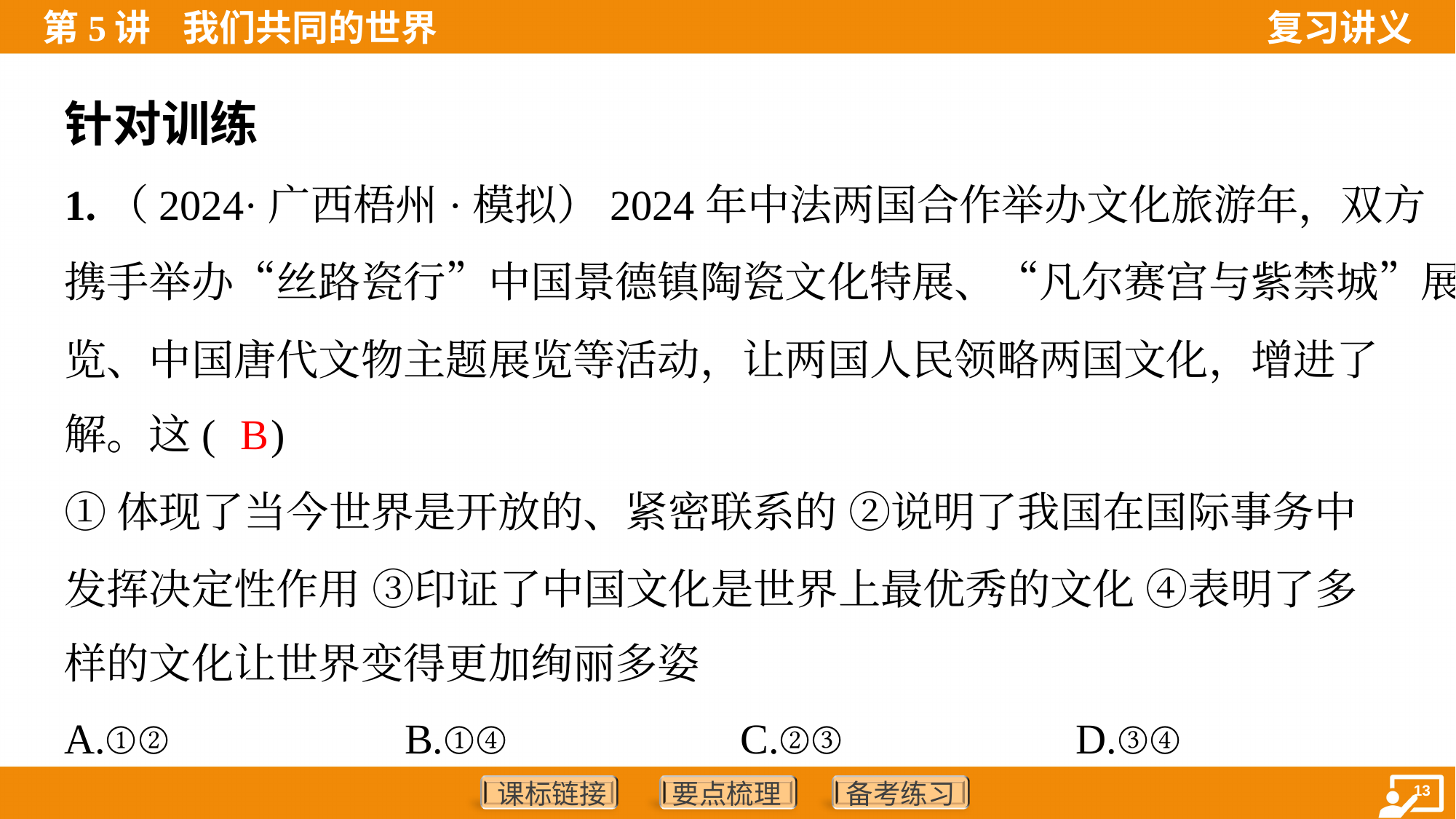

针对训练
1.（2024·广西梧州·模拟）2024年中法两国合作举办文化旅游年，双方
携手举办“丝路瓷行”中国景德镇陶瓷文化特展、“凡尔赛宫与紫禁城”展
览、中国唐代文物主题展览等活动，让两国人民领略两国文化，增进了
解。这(     )
B
①体现了当今世界是开放的、紧密联系的 ②说明了我国在国际事务中
发挥决定性作用 ③印证了中国文化是世界上最优秀的文化 ④表明了多
样的文化让世界变得更加绚丽多姿
A.①②	B.①④	C.②③	D.③④